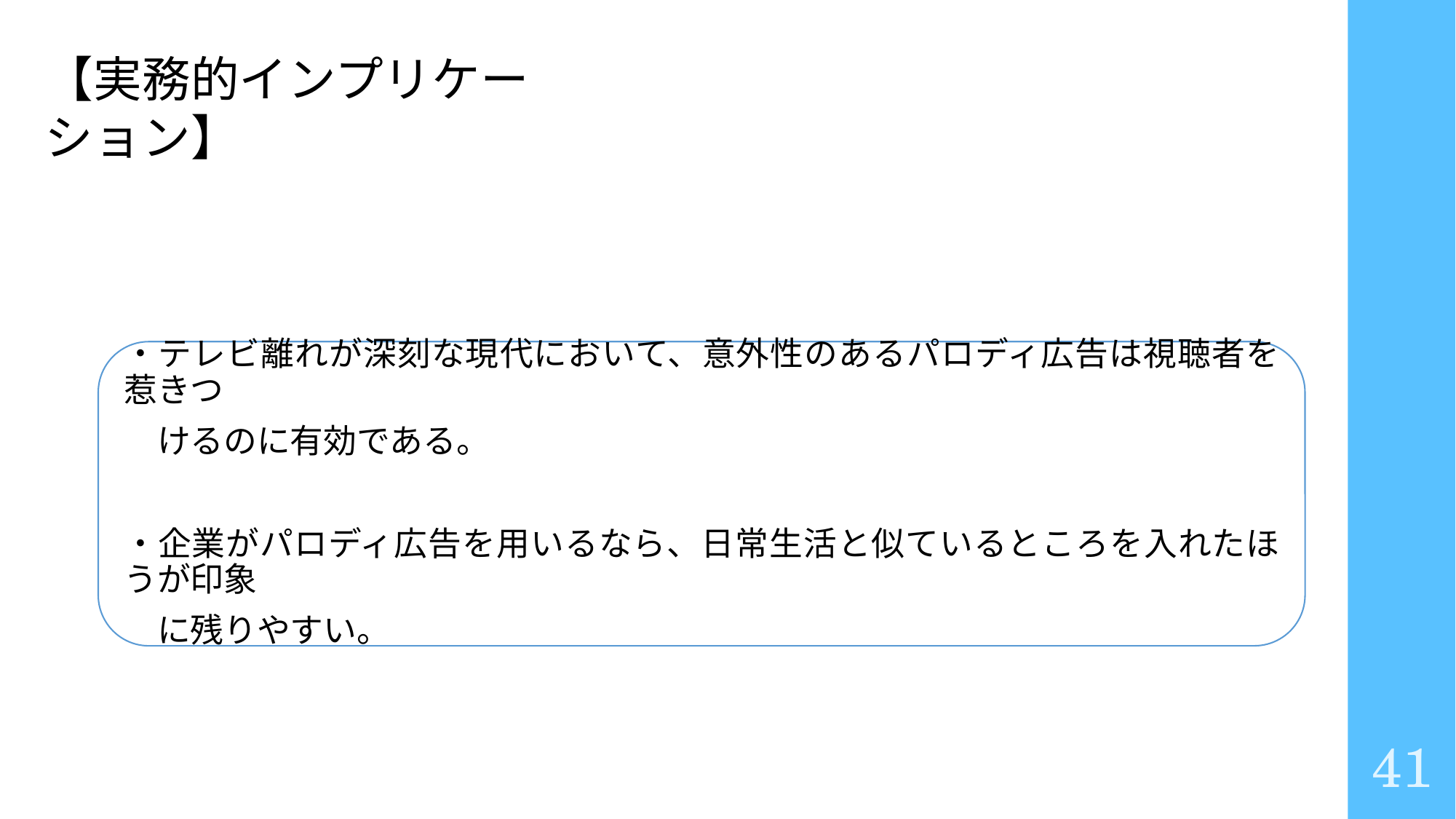

【実務的インプリケーション】
・テレビ離れが深刻な現代において、意外性のあるパロディ広告は視聴者を惹きつ
　けるのに有効である。

・企業がパロディ広告を用いるなら、日常生活と似ているところを入れたほうが印象
　に残りやすい。
41